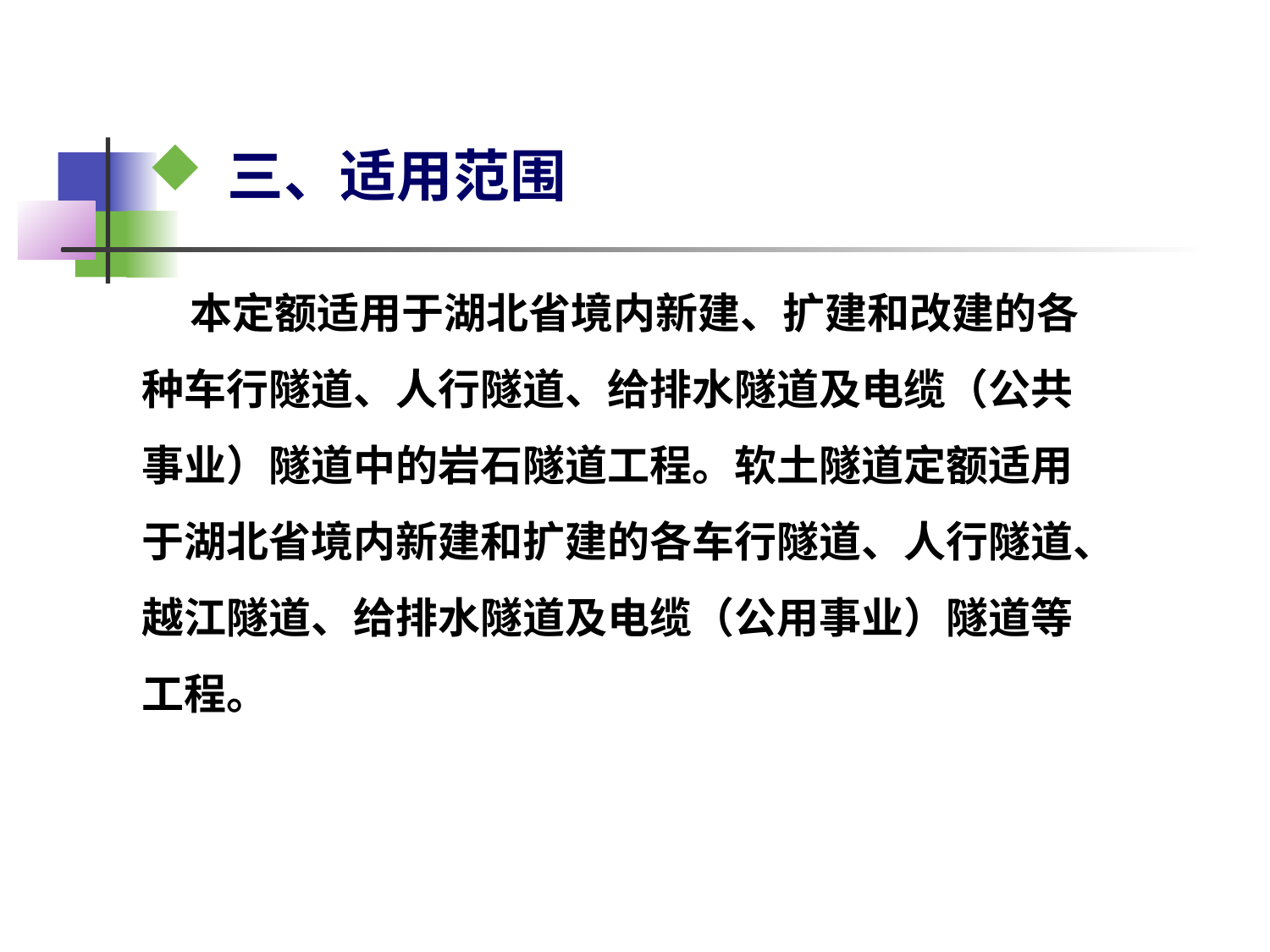

# 三、适用范围
    本定额适用于湖北省境内新建、扩建和改建的各种车行隧道、人行隧道、给排水隧道及电缆（公共事业）隧道中的岩石隧道工程。软土隧道定额适用于湖北省境内新建和扩建的各车行隧道、人行隧道、越江隧道、给排水隧道及电缆（公用事业）隧道等工程。